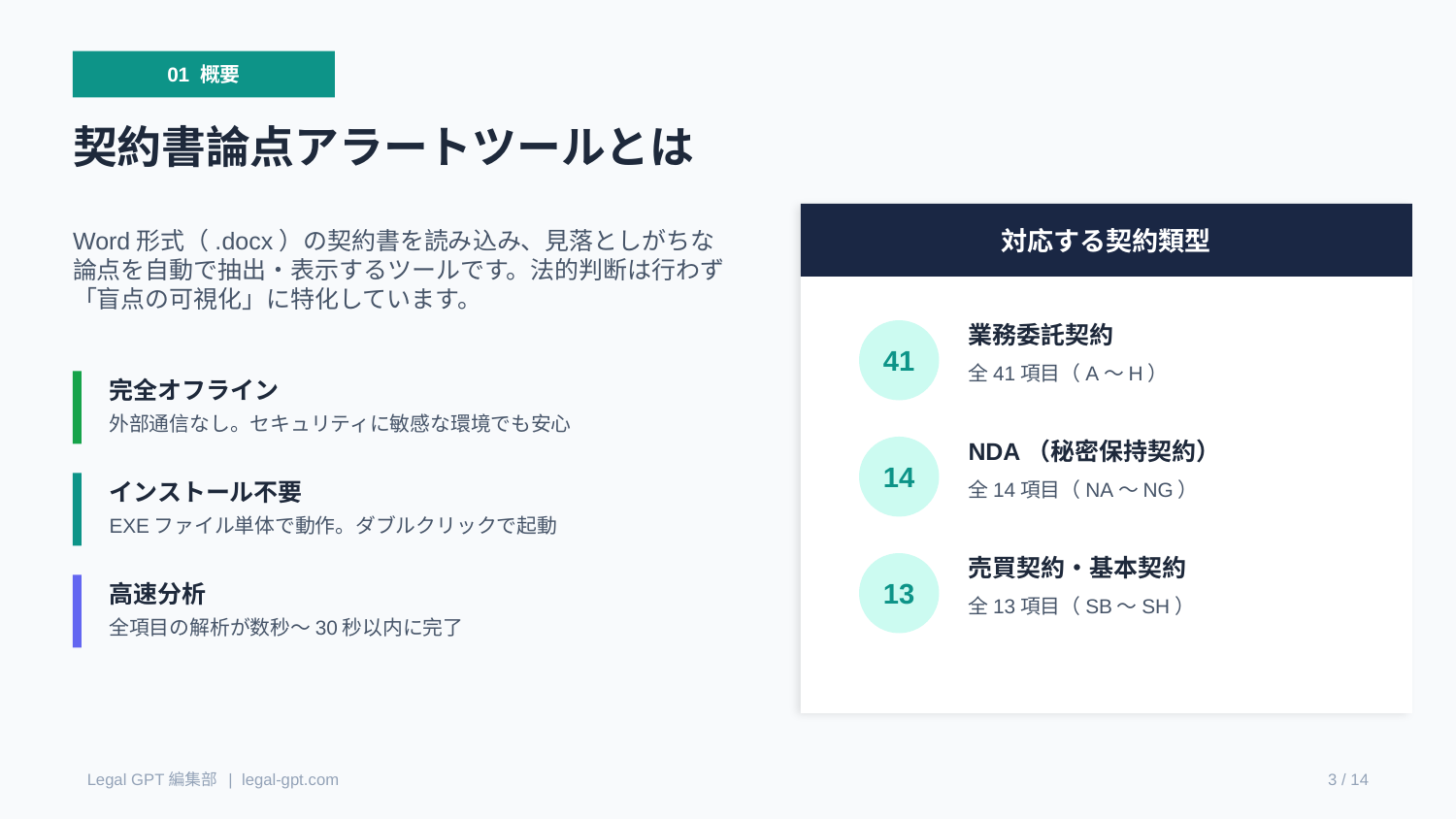

01 概要
契約書論点アラートツールとは
Word形式（.docx）の契約書を読み込み、見落としがちな論点を自動で抽出・表示するツールです。法的判断は行わず「盲点の可視化」に特化しています。

対応する契約類型
業務委託契約

41
全41項目（A〜H）

完全オフライン
外部通信なし。セキュリティに敏感な環境でも安心
NDA（秘密保持契約）

14

インストール不要
全14項目（NA〜NG）
EXEファイル単体で動作。ダブルクリックで起動
売買契約・基本契約

13

高速分析
全13項目（SB〜SH）
全項目の解析が数秒〜30秒以内に完了
Legal GPT編集部  |  legal-gpt.com
3 / 14